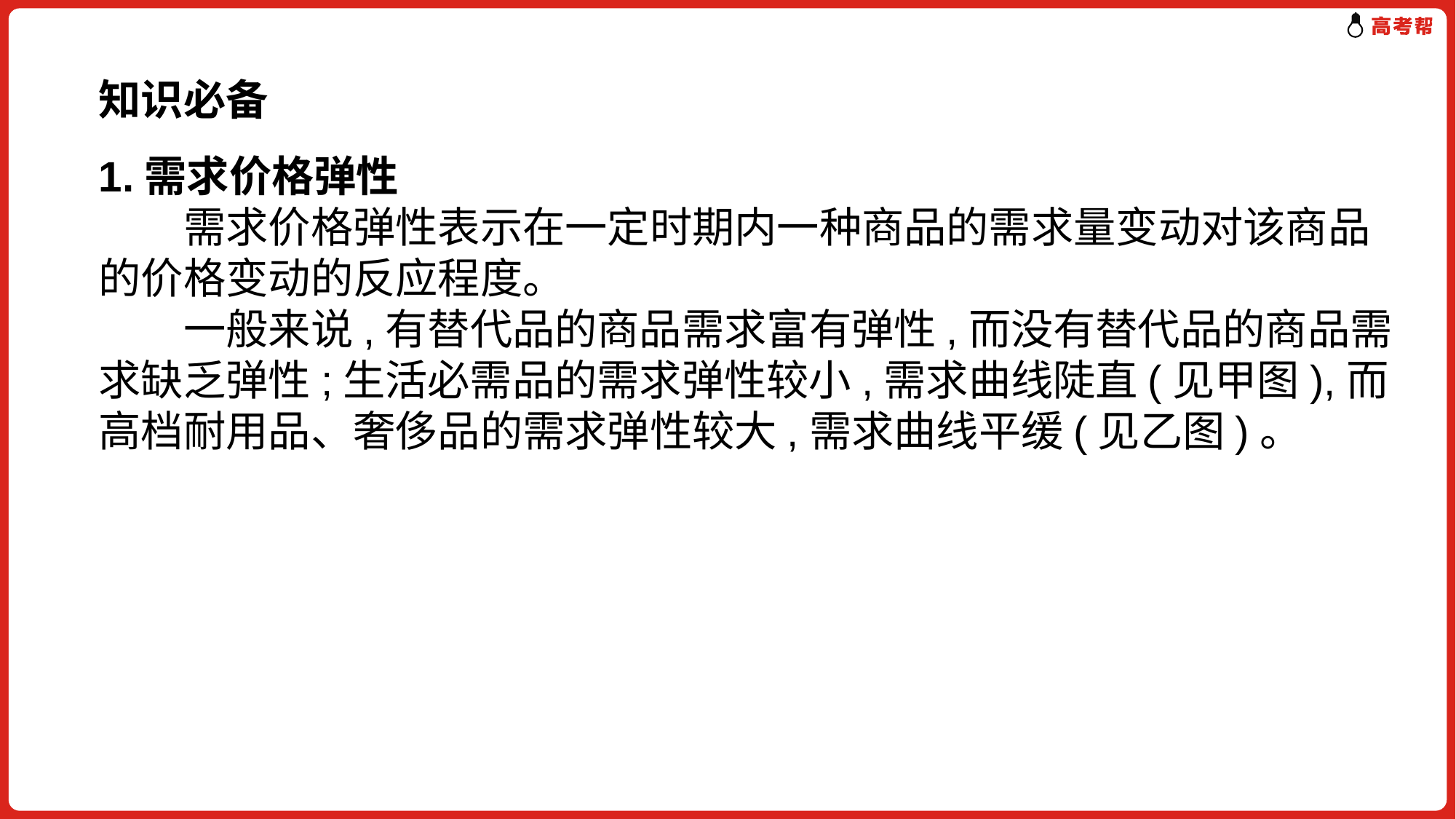

知识必备
1.需求价格弹性
　　需求价格弹性表示在一定时期内一种商品的需求量变动对该商品的价格变动的反应程度。
　　一般来说,有替代品的商品需求富有弹性,而没有替代品的商品需求缺乏弹性;生活必需品的需求弹性较小,需求曲线陡直(见甲图),而高档耐用品、奢侈品的需求弹性较大,需求曲线平缓(见乙图)。